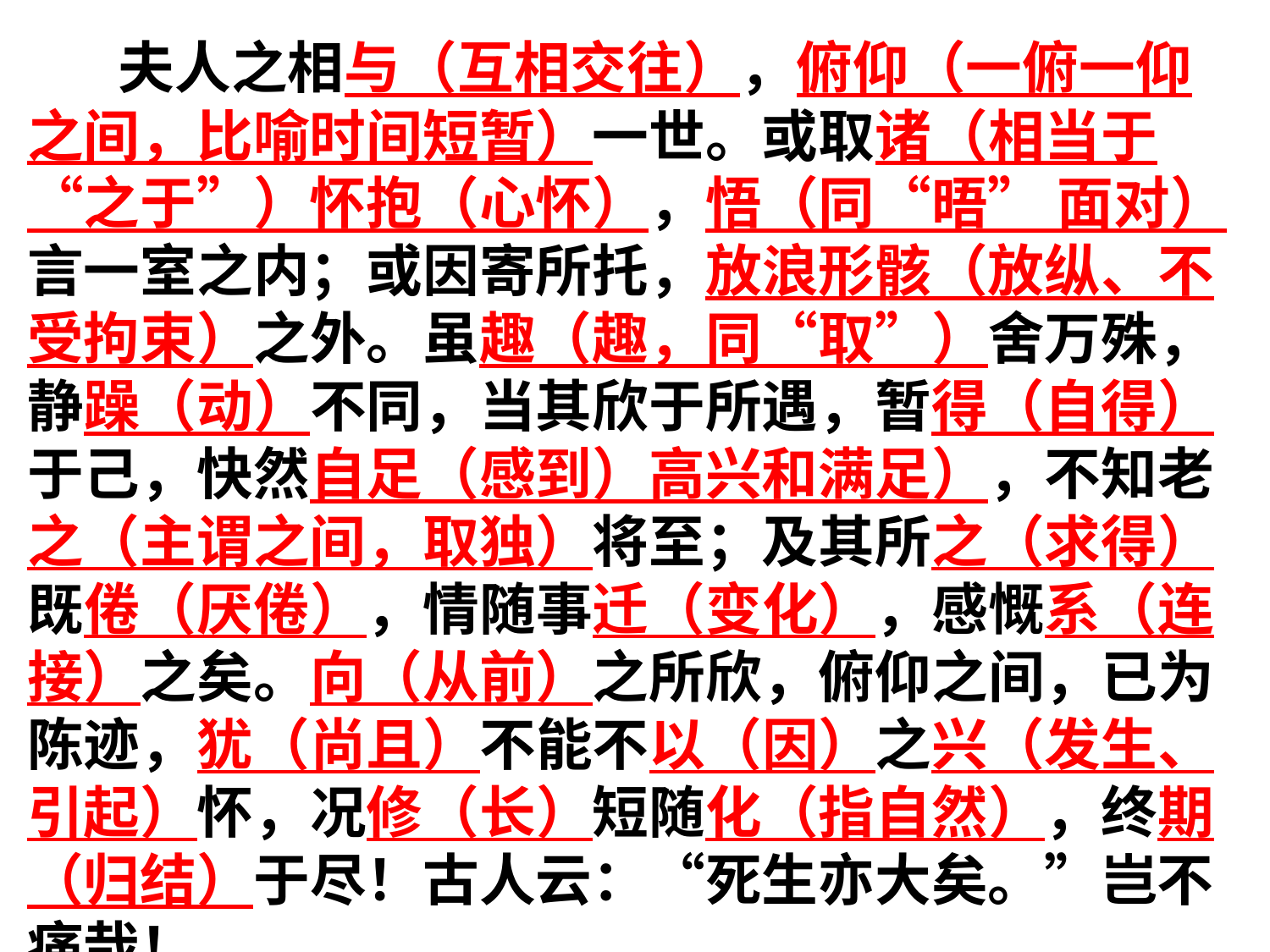

夫人之相与（互相交往），俯仰（一俯一仰之间，比喻时间短暂）一世。或取诸（相当于“之于”）怀抱（心怀），悟（同“晤” 面对）言一室之内；或因寄所托，放浪形骸（放纵、不受拘束）之外。虽趣（趣，同“取”）舍万殊，静躁（动）不同，当其欣于所遇，暂得（自得）于己，快然自足（感到）高兴和满足），不知老之（主谓之间，取独）将至；及其所之（求得）既倦（厌倦），情随事迁（变化），感慨系（连接）之矣。向（从前）之所欣，俯仰之间，已为陈迹，犹（尚且）不能不以（因）之兴（发生、引起）怀，况修（长）短随化（指自然），终期（归结）于尽！古人云：“死生亦大矣。”岂不痛哉！